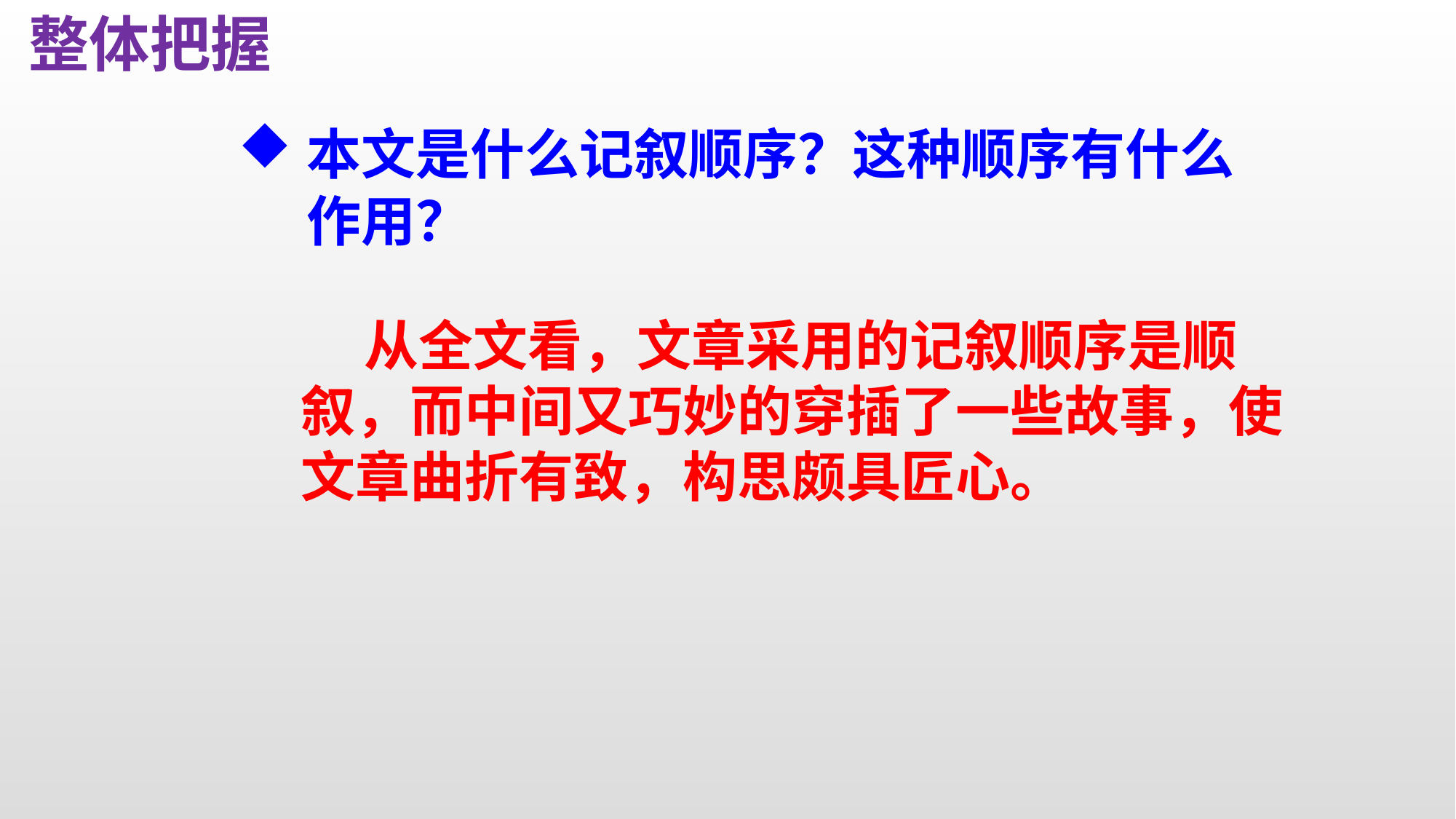

整体把握
本文是什么记叙顺序？这种顺序有什么作用？
    从全文看，文章采用的记叙顺序是顺叙，而中间又巧妙的穿插了一些故事，使文章曲折有致，构思颇具匠心。